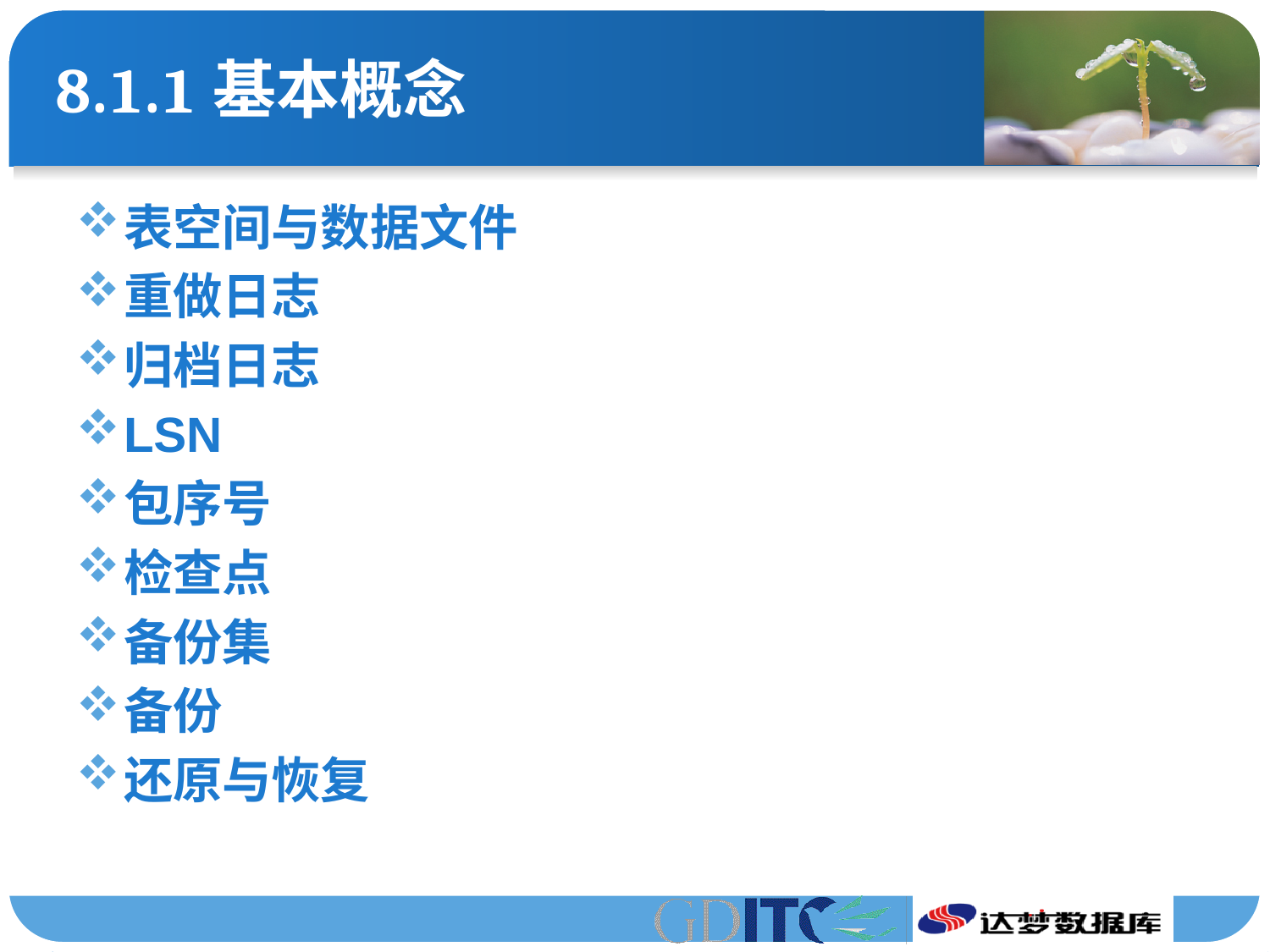

# 8.1.1基本概念
表空间与数据文件
重做日志
归档日志
LSN
包序号
检查点
备份集
备份
还原与恢复